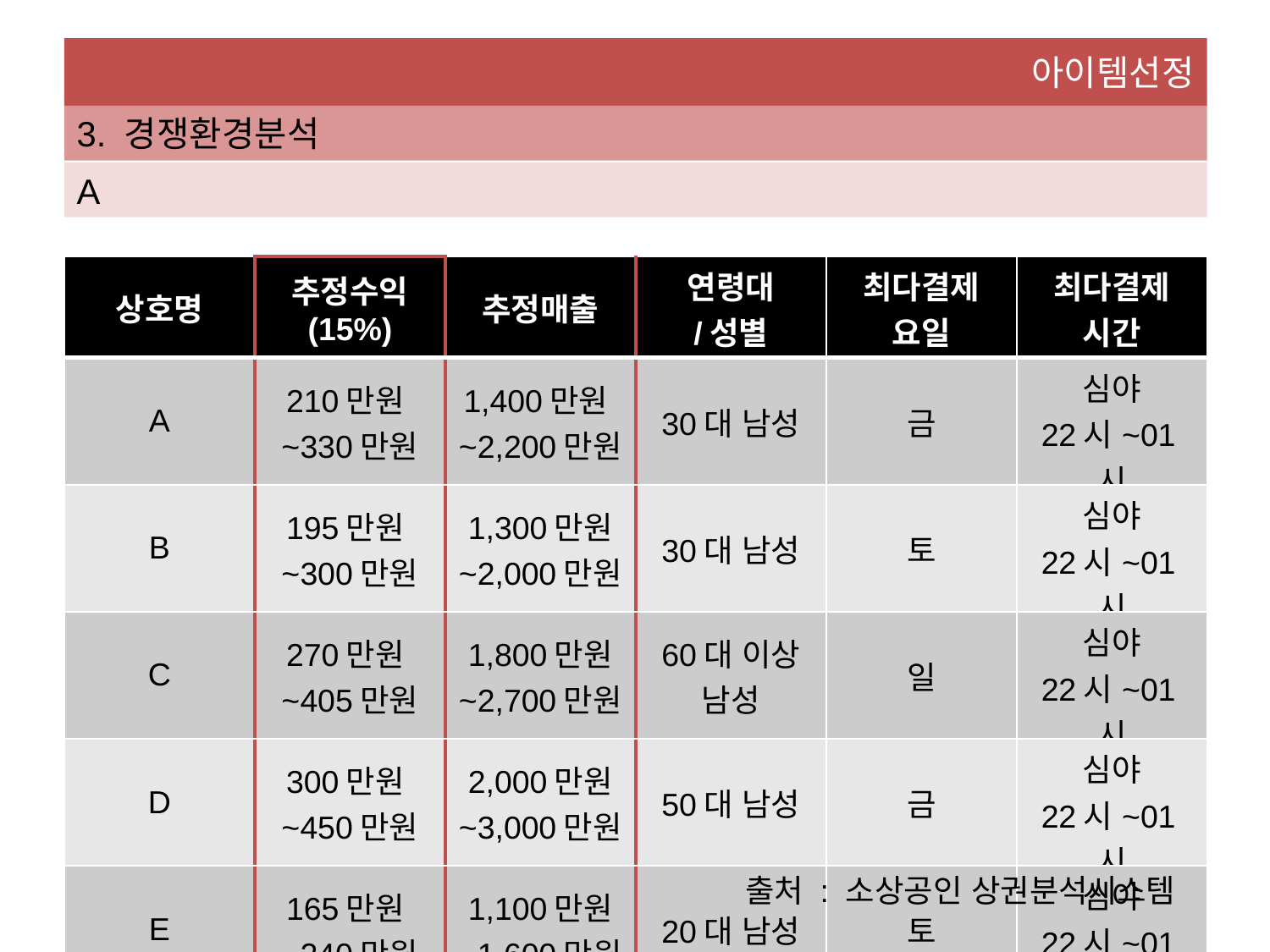

아이템선정
3. 경쟁환경분석
A
| 상호명 | 추정수익 (15%) | 추정매출 | 연령대 /성별 | 최다결제 요일 | 최다결제 시간 |
| --- | --- | --- | --- | --- | --- |
| A | 210만원~330만원 | 1,400만원~2,200만원 | 30대 남성 | 금 | 심야 22시~01시 |
| B | 195만원~300만원 | 1,300만원 ~2,000만원 | 30대 남성 | 토 | 심야 22시~01시 |
| C | 270만원~405만원 | 1,800만원 ~2,700만원 | 60대 이상 남성 | 일 | 심야 22시~01시 |
| D | 300만원~450만원 | 2,000만원 ~3,000만원 | 50대 남성 | 금 | 심야 22시~01시 |
| E | 165만원~240만원 | 1,100만원 ~1,600만원 | 20대 남성 | 토 | 심야 22시~01시 |
출처 : 소상공인 상권분석시스템